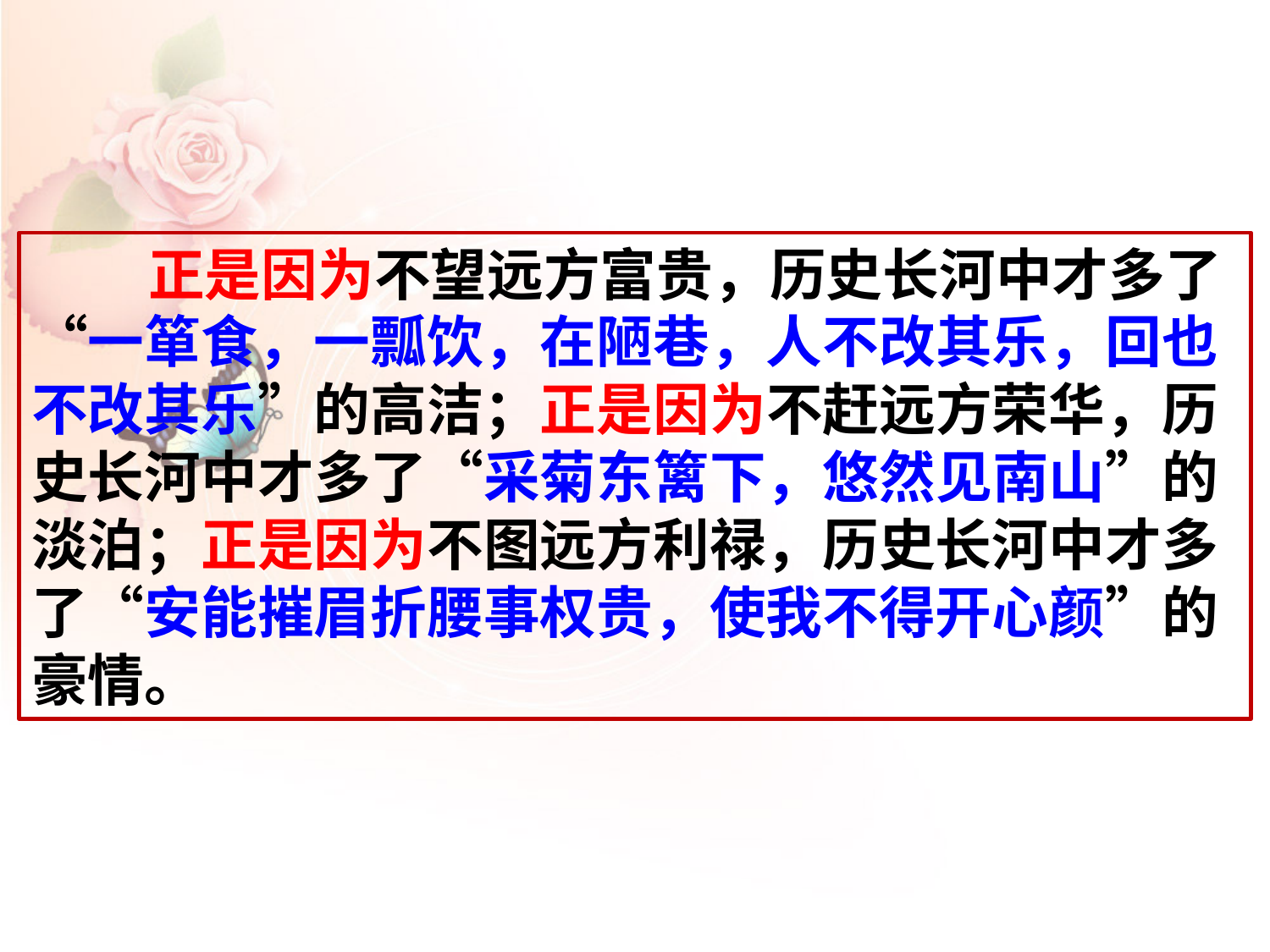

正是因为不望远方富贵，历史长河中才多了“一箪食，一瓢饮，在陋巷，人不改其乐，回也不改其乐”的高洁；正是因为不赶远方荣华，历史长河中才多了“采菊东篱下，悠然见南山”的淡泊；正是因为不图远方利禄，历史长河中才多了“安能摧眉折腰事权贵，使我不得开心颜”的豪情。